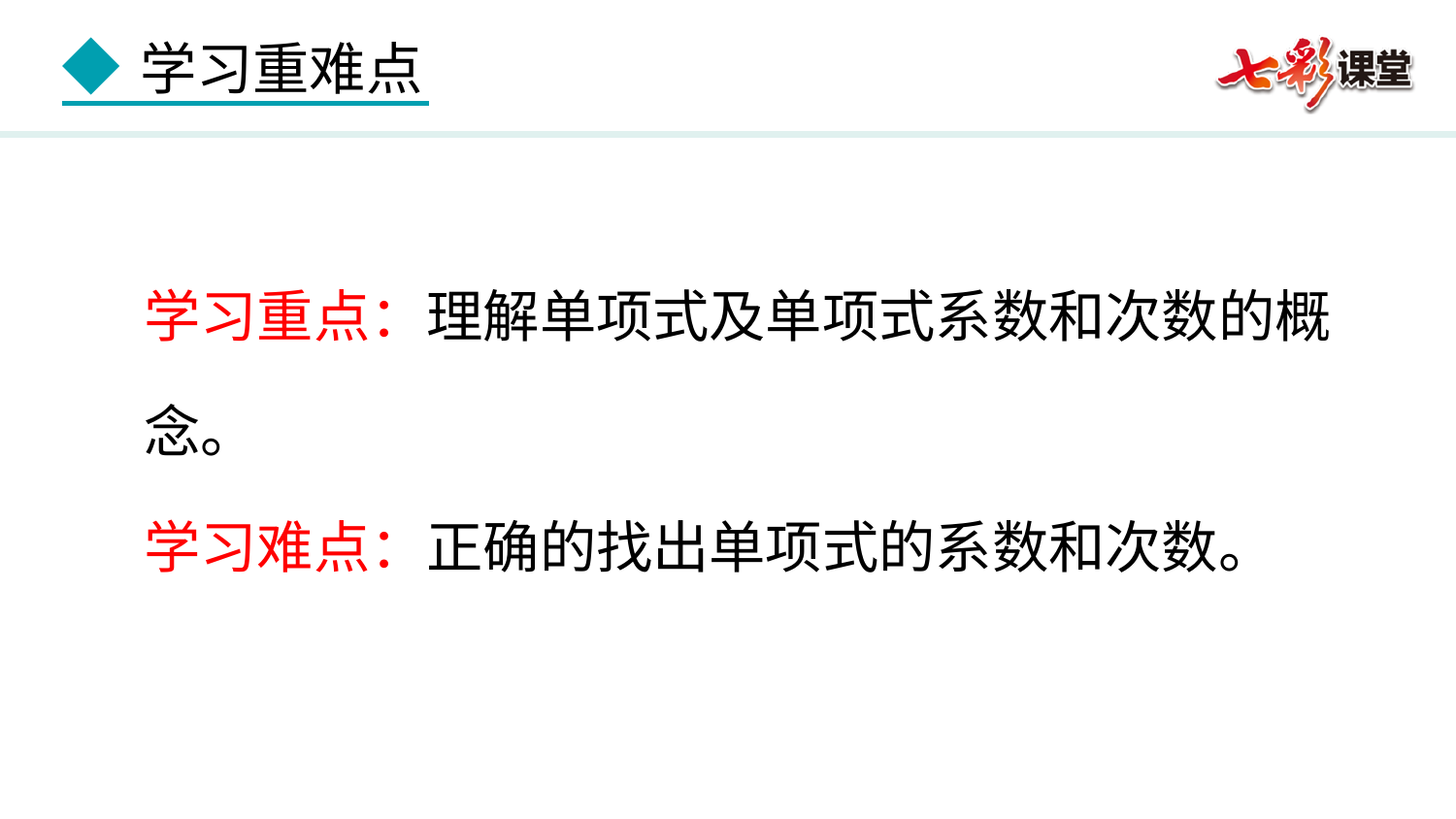

学习重点：理解单项式及单项式系数和次数的概念。
学习难点：正确的找出单项式的系数和次数。